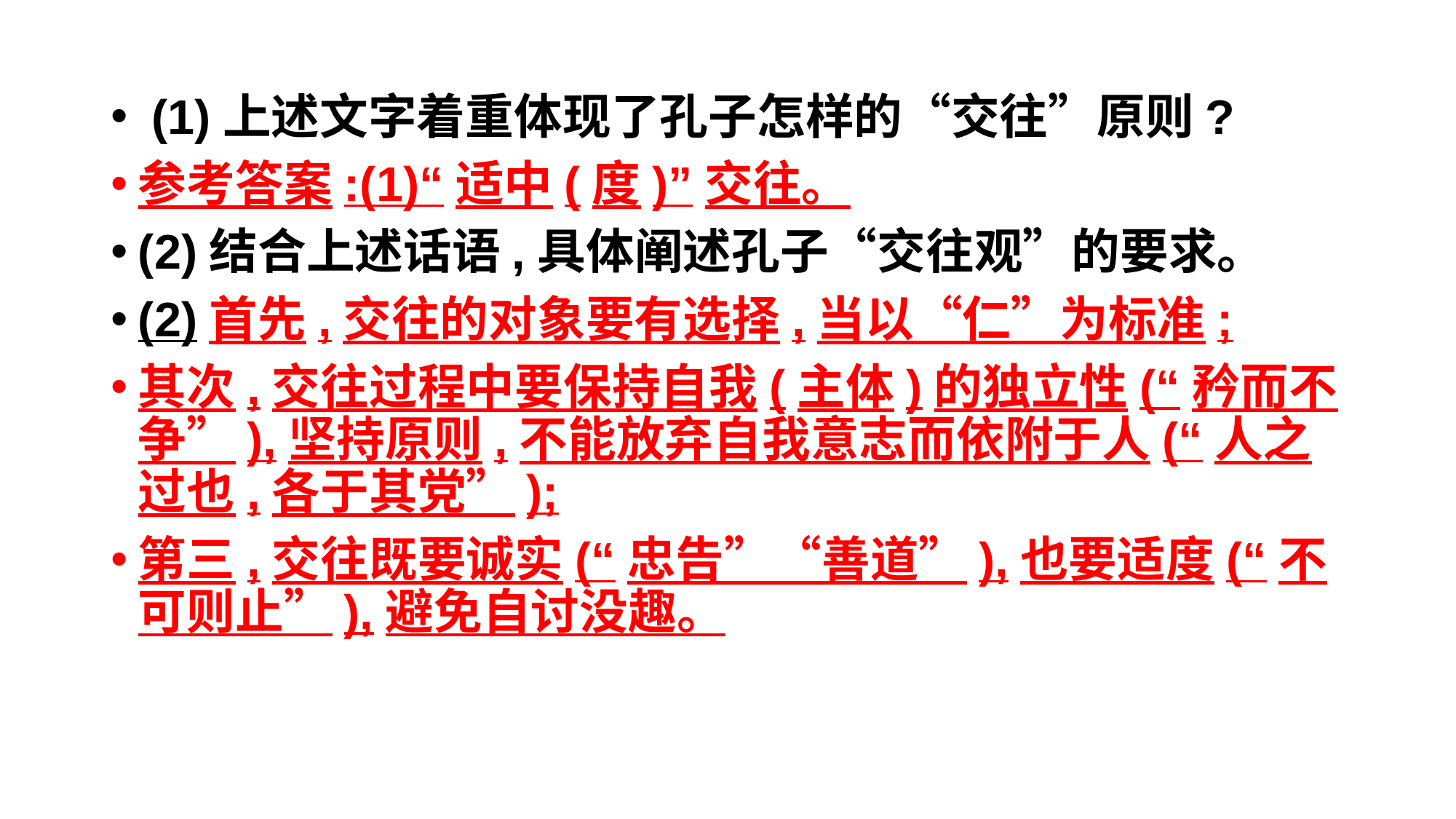

#
 (1)上述文字着重体现了孔子怎样的“交往”原则?
参考答案:(1)“适中(度)”交往。
(2)结合上述话语,具体阐述孔子“交往观”的要求。
(2)首先,交往的对象要有选择,当以“仁”为标准;
其次,交往过程中要保持自我(主体)的独立性(“矜而不争”),坚持原则,不能放弃自我意志而依附于人(“人之过也,各于其党”);
第三,交往既要诚实(“忠告”“善道”),也要适度(“不可则止”),避免自讨没趣。